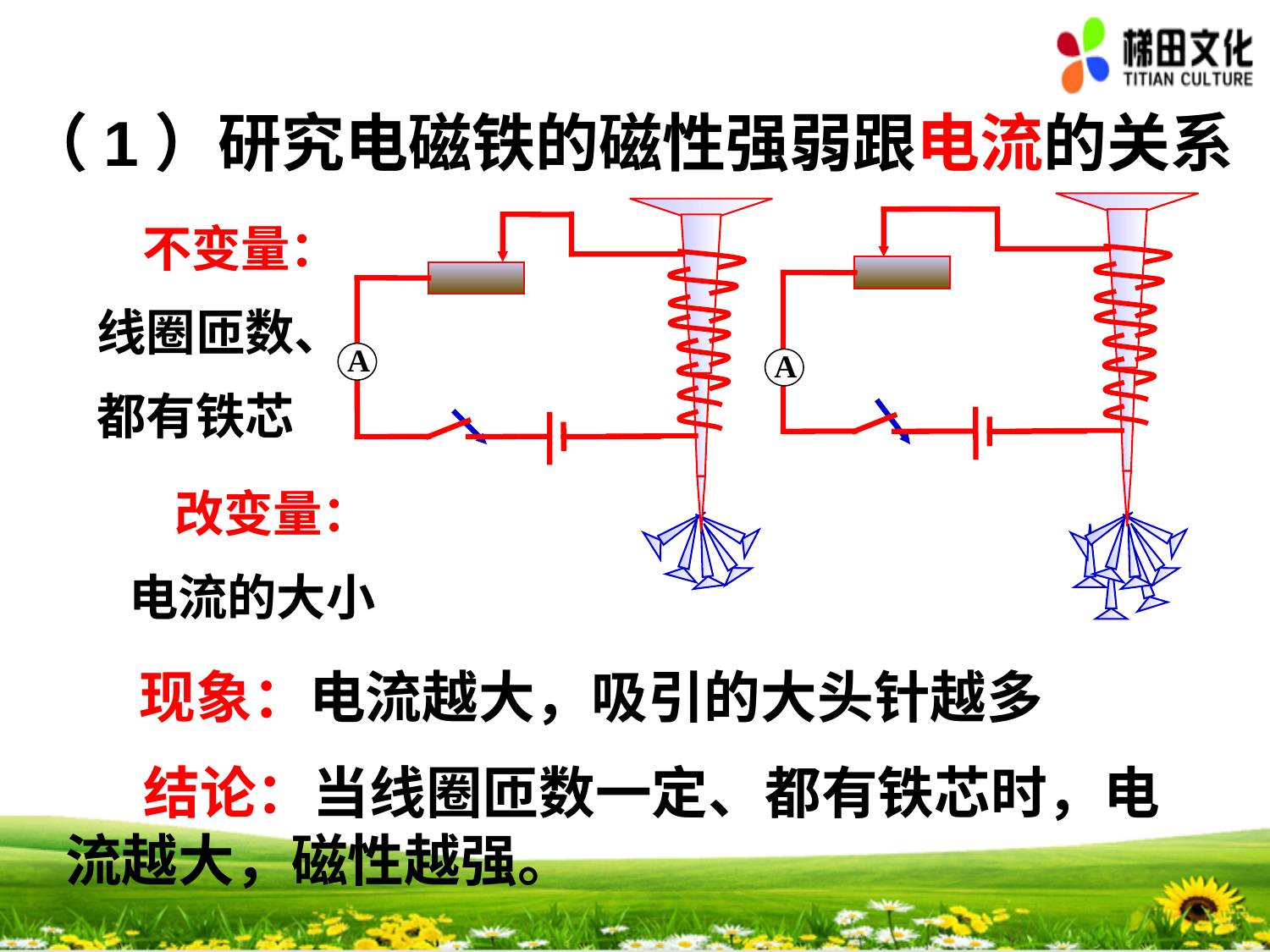

（1）研究电磁铁的磁性强弱跟电流的关系

A

A

   不变量：
线圈匝数、
都有铁芯

   改变量：
电流的大小
现象：电流越大，吸引的大头针越多
     结论：当线圈匝数一定、都有铁芯时，电流越大，磁性越强。